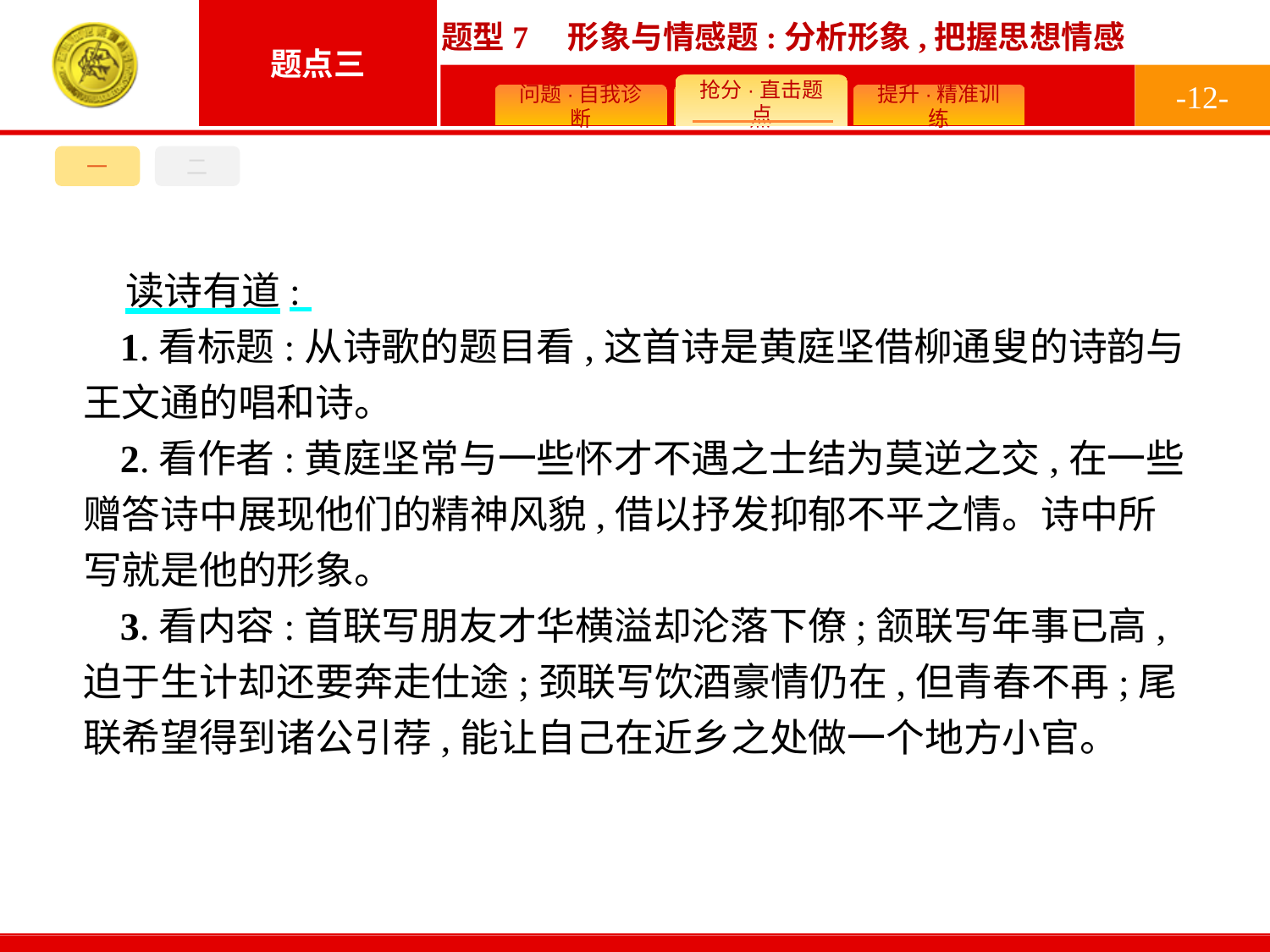

-12-
一
二
读诗有道:
1.看标题:从诗歌的题目看,这首诗是黄庭坚借柳通叟的诗韵与王文通的唱和诗。
2.看作者:黄庭坚常与一些怀才不遇之士结为莫逆之交,在一些赠答诗中展现他们的精神风貌,借以抒发抑郁不平之情。诗中所写就是他的形象。
3.看内容:首联写朋友才华横溢却沦落下僚;颔联写年事已高,迫于生计却还要奔走仕途;颈联写饮酒豪情仍在,但青春不再;尾联希望得到诸公引荐,能让自己在近乡之处做一个地方小官。